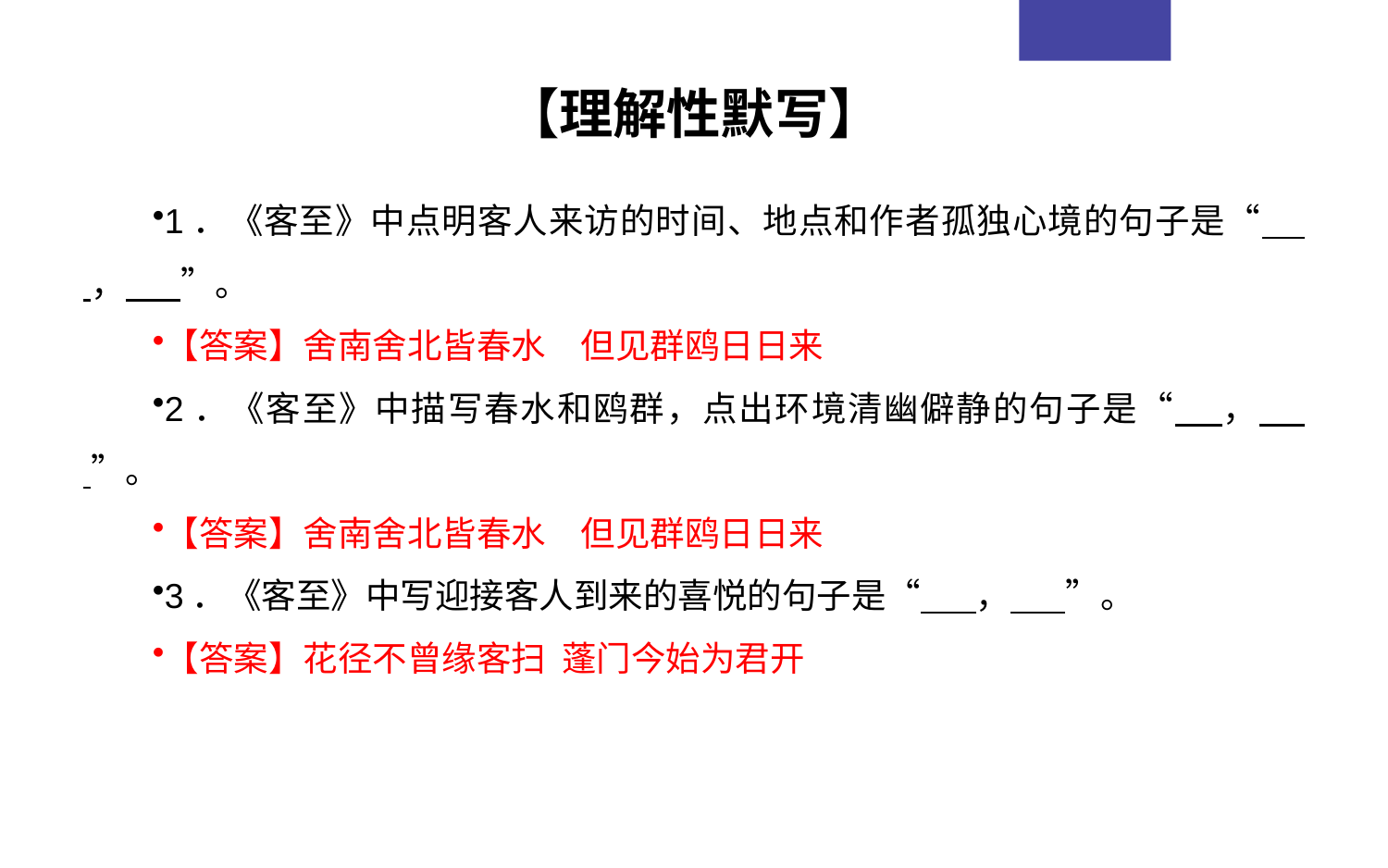

【理解性默写】
1．《客至》中点明客人来访的时间、地点和作者孤独心境的句子是“      ，       ”。
【答案】舍南舍北皆春水　但见群鸥日日来
2．《客至》中描写春水和鸥群，点出环境清幽僻静的句子是“     ，      ”。
【答案】舍南舍北皆春水　但见群鸥日日来
3．《客至》中写迎接客人到来的喜悦的句子是“       ，       ”。
【答案】花径不曾缘客扫  蓬门今始为君开